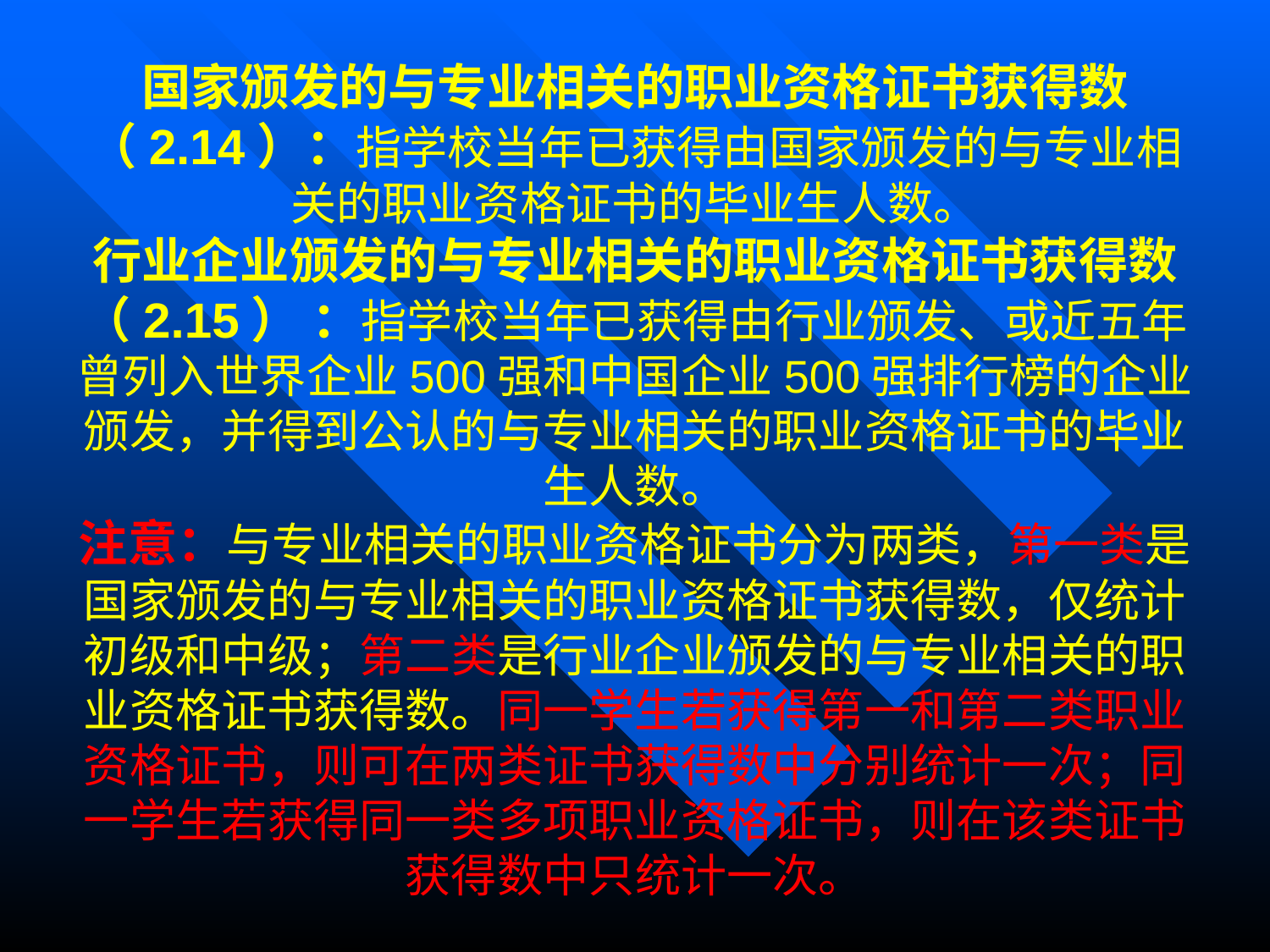

国家颁发的与专业相关的职业资格证书获得数（2.14）：指学校当年已获得由国家颁发的与专业相关的职业资格证书的毕业生人数。
行业企业颁发的与专业相关的职业资格证书获得数（2.15） ：指学校当年已获得由行业颁发、或近五年曾列入世界企业500强和中国企业500强排行榜的企业颁发，并得到公认的与专业相关的职业资格证书的毕业生人数。
注意：与专业相关的职业资格证书分为两类，第一类是国家颁发的与专业相关的职业资格证书获得数，仅统计初级和中级；第二类是行业企业颁发的与专业相关的职业资格证书获得数。同一学生若获得第一和第二类职业资格证书，则可在两类证书获得数中分别统计一次；同一学生若获得同一类多项职业资格证书，则在该类证书获得数中只统计一次。